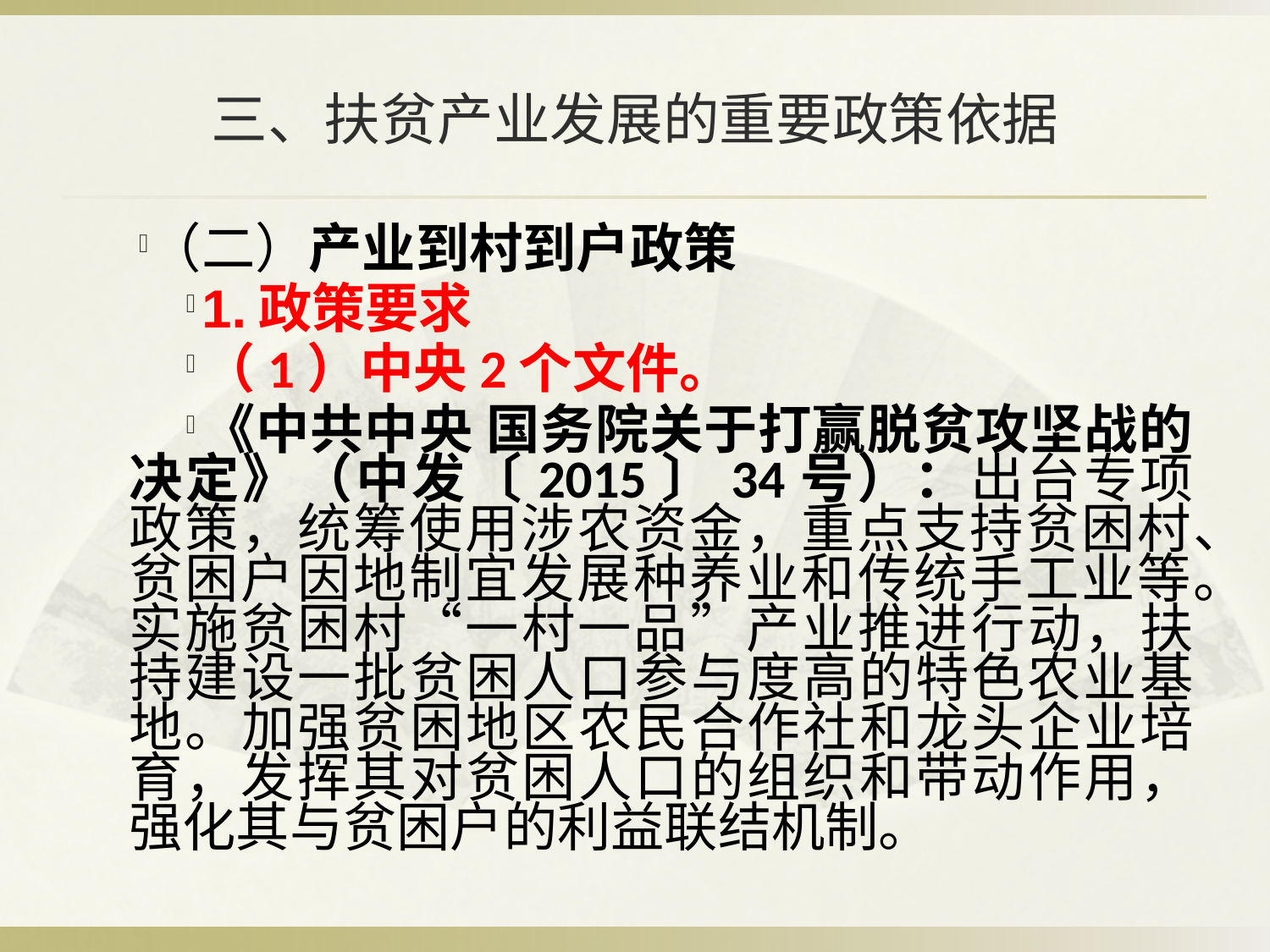

# 三、扶贫产业发展的重要政策依据
（二）产业到村到户政策
1.政策要求
（1）中央2个文件。
《中共中央 国务院关于打赢脱贫攻坚战的决定》（中发〔2015〕34号）：出台专项政策，统筹使用涉农资金，重点支持贫困村、贫困户因地制宜发展种养业和传统手工业等。实施贫困村“一村一品”产业推进行动，扶持建设一批贫困人口参与度高的特色农业基地。加强贫困地区农民合作社和龙头企业培育，发挥其对贫困人口的组织和带动作用，强化其与贫困户的利益联结机制。